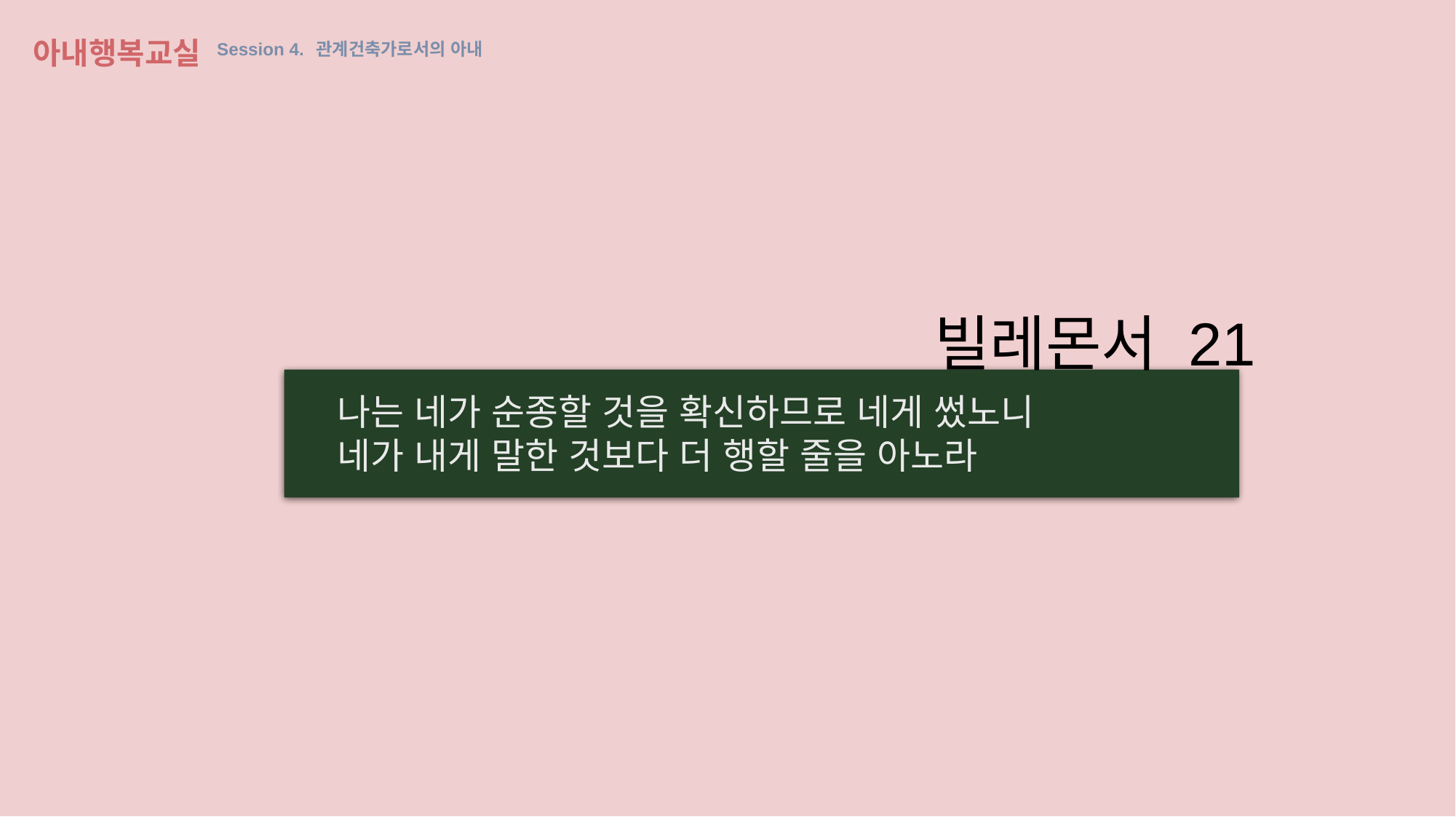

아내행복교실 Session 4. 관계건축가로서의 아내
빌레몬서 21

나는 네가 순종할 것을 확신하므로 네게 썼노니
네가 내게 말한 것보다 더 행할 줄을 아노라